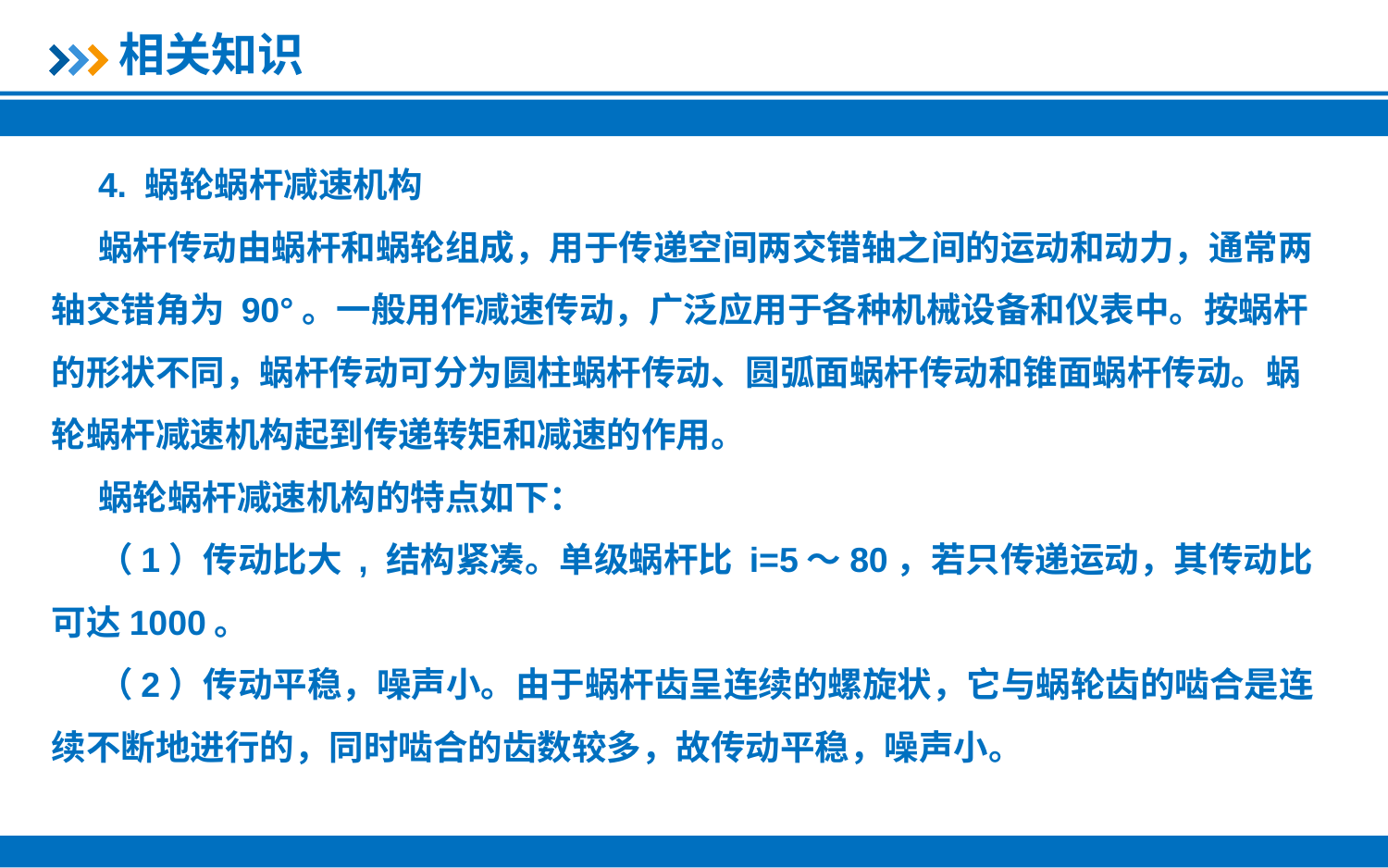

4. 蜗轮蜗杆减速机构
蜗杆传动由蜗杆和蜗轮组成，用于传递空间两交错轴之间的运动和动力，通常两轴交错角为 90°。一般用作减速传动，广泛应用于各种机械设备和仪表中。按蜗杆的形状不同，蜗杆传动可分为圆柱蜗杆传动、圆弧面蜗杆传动和锥面蜗杆传动。蜗轮蜗杆减速机构起到传递转矩和减速的作用。
蜗轮蜗杆减速机构的特点如下：
（1）传动比大 , 结构紧凑。单级蜗杆比 i=5～80，若只传递运动，其传动比可达1000。
（2）传动平稳，噪声小。由于蜗杆齿呈连续的螺旋状，它与蜗轮齿的啮合是连续不断地进行的，同时啮合的齿数较多，故传动平稳，噪声小。
相关知识